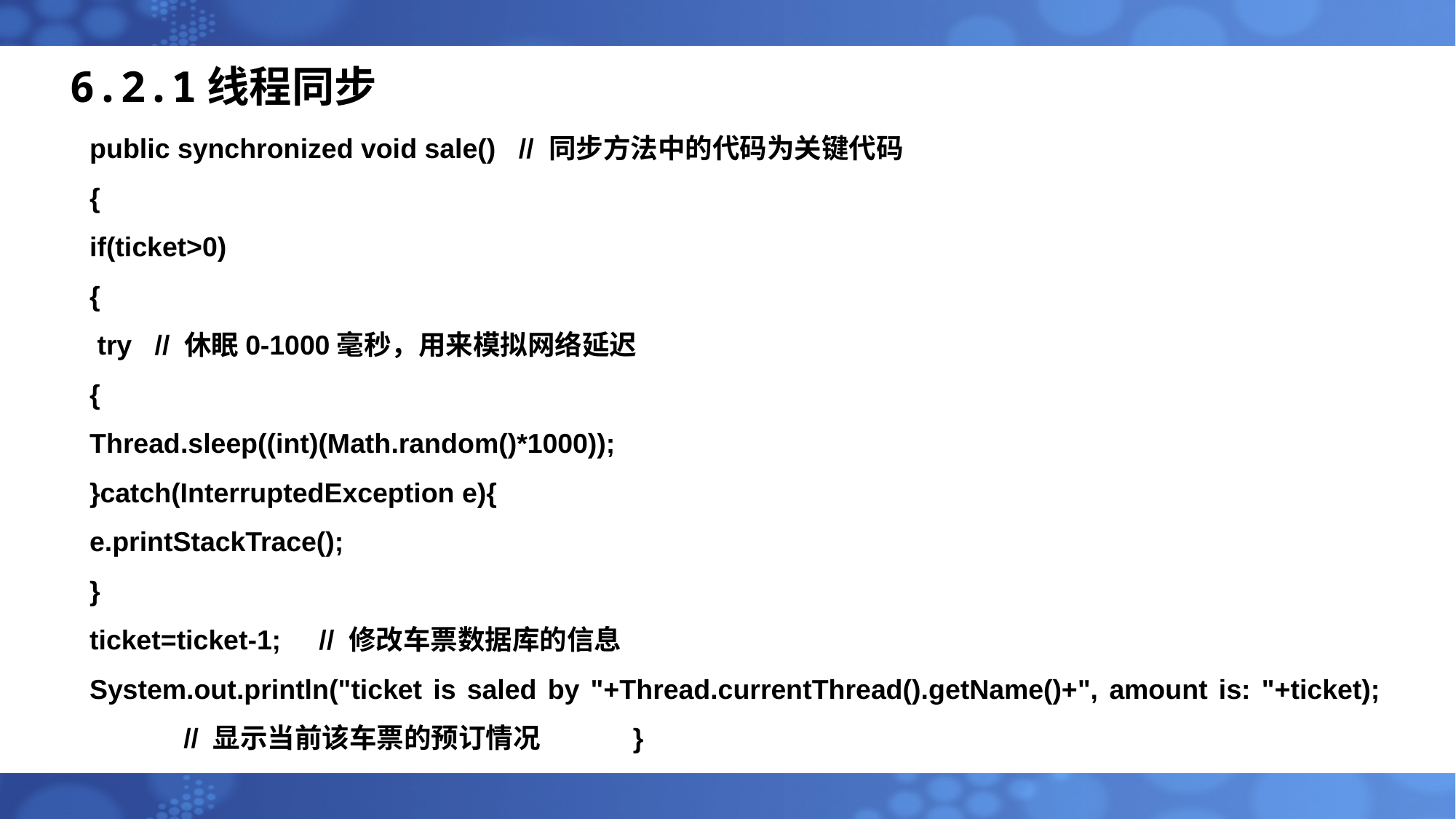

# 6.2.1线程同步
public synchronized void sale()   // 同步方法中的代码为关键代码
{
if(ticket>0)
{
 try   // 休眠0-1000毫秒，用来模拟网络延迟
{
Thread.sleep((int)(Math.random()*1000));
}catch(InterruptedException e){
e.printStackTrace();
}
ticket=ticket-1;     // 修改车票数据库的信息
System.out.println("ticket is saled by "+Thread.currentThread().getName()+", amount is: "+ticket);	// 显示当前该车票的预订情况	 }